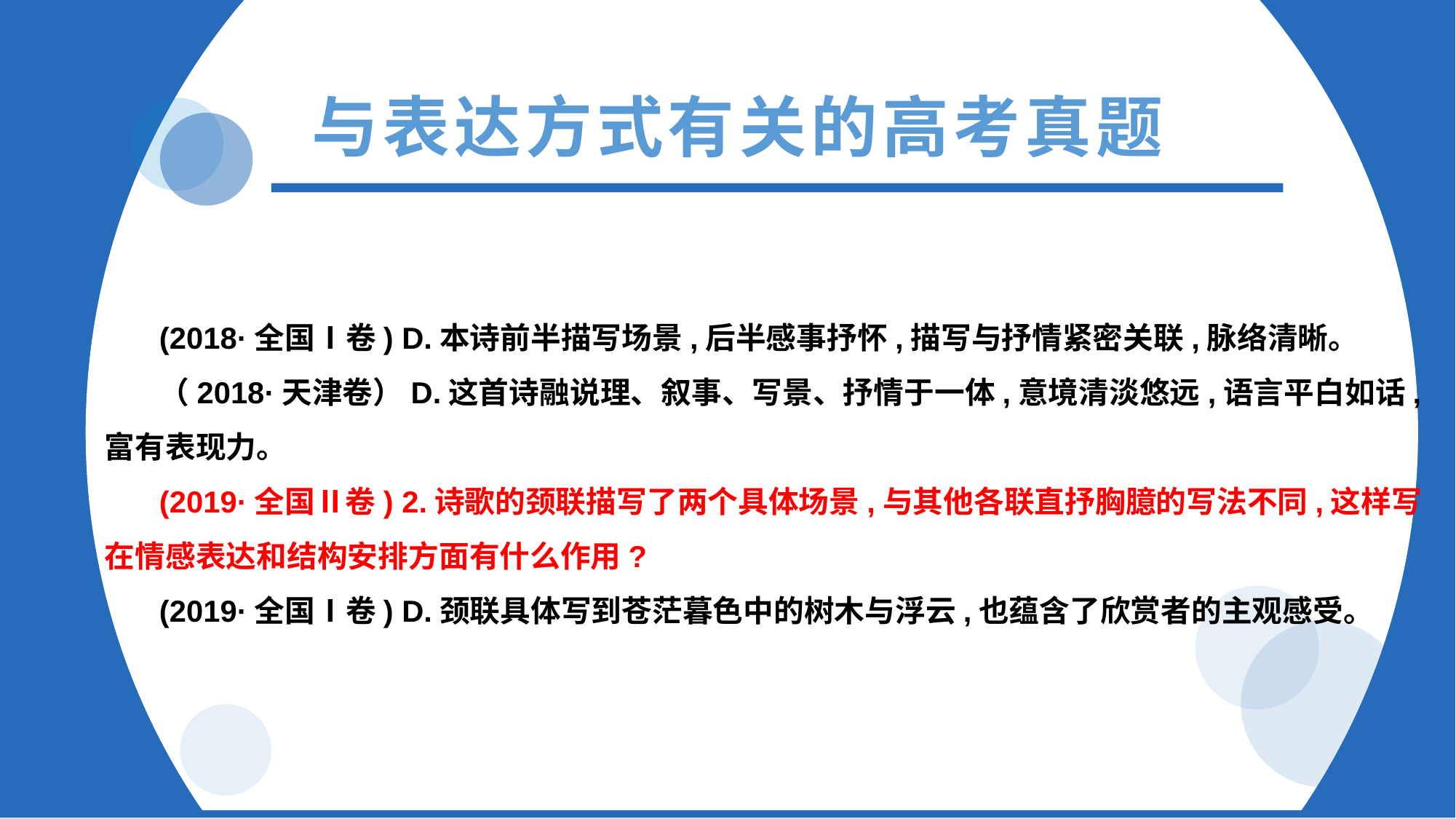

与表达方式有关的高考真题

(2018·全国Ⅰ卷) D.本诗前半描写场景,后半感事抒怀,描写与抒情紧密关联,脉络清晰。
（2018·天津卷）D.这首诗融说理、叙事、写景、抒情于一体,意境清淡悠远,语言平白如话,富有表现力。
(2019·全国Ⅱ卷) 2.诗歌的颈联描写了两个具体场景,与其他各联直抒胸臆的写法不同,这样写在情感表达和结构安排方面有什么作用?
(2019·全国Ⅰ卷) D.颈联具体写到苍茫暮色中的树木与浮云,也蕴含了欣赏者的主观感受。